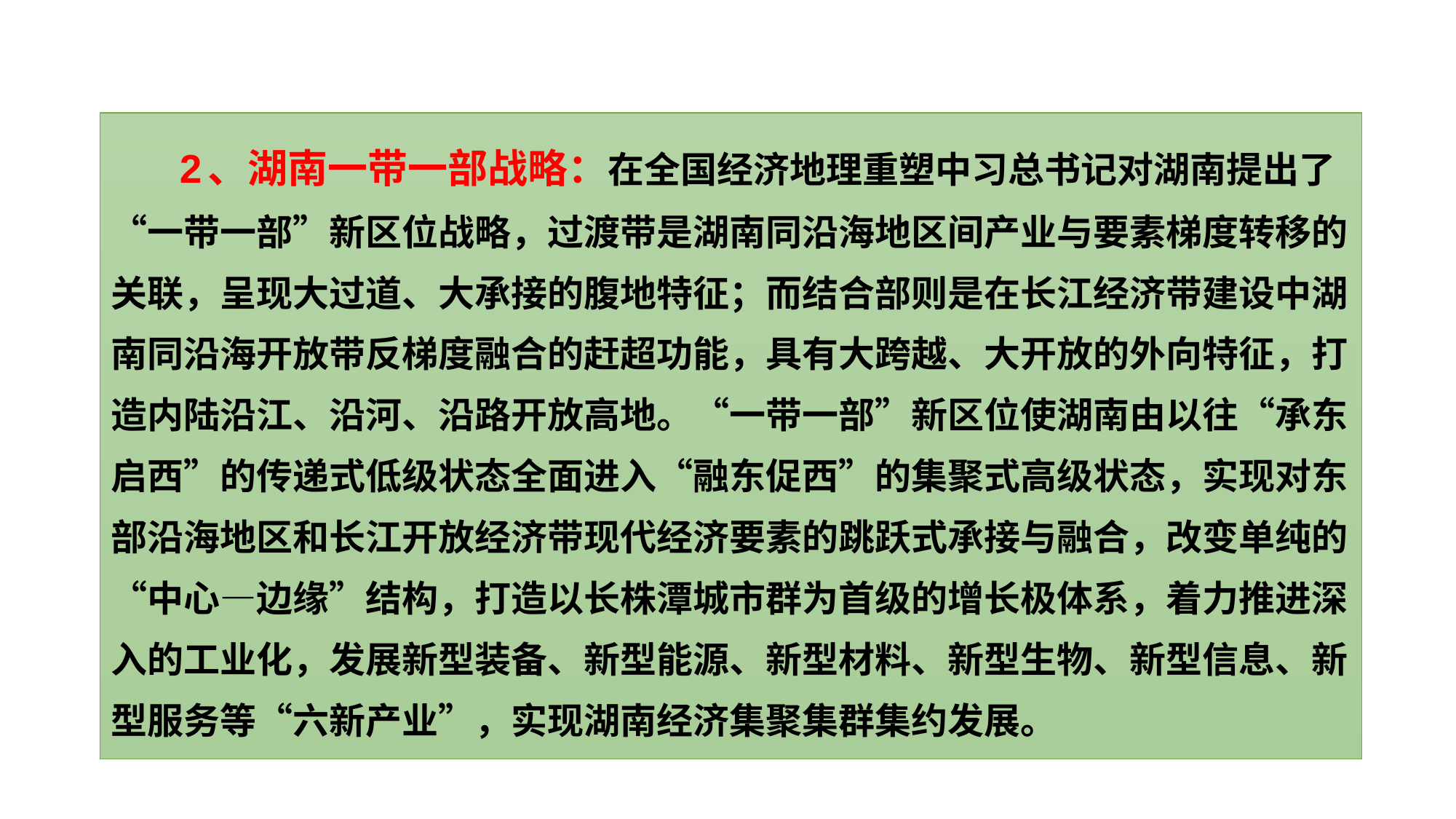

2、湖南一带一部战略：在全国经济地理重塑中习总书记对湖南提出了“一带一部”新区位战略，过渡带是湖南同沿海地区间产业与要素梯度转移的关联，呈现大过道、大承接的腹地特征；而结合部则是在长江经济带建设中湖南同沿海开放带反梯度融合的赶超功能，具有大跨越、大开放的外向特征，打造内陆沿江、沿河、沿路开放高地。“一带一部”新区位使湖南由以往“承东启西”的传递式低级状态全面进入“融东促西”的集聚式高级状态，实现对东部沿海地区和长江开放经济带现代经济要素的跳跃式承接与融合，改变单纯的“中心—边缘”结构，打造以长株潭城市群为首级的增长极体系，着力推进深入的工业化，发展新型装备、新型能源、新型材料、新型生物、新型信息、新型服务等“六新产业”，实现湖南经济集聚集群集约发展。